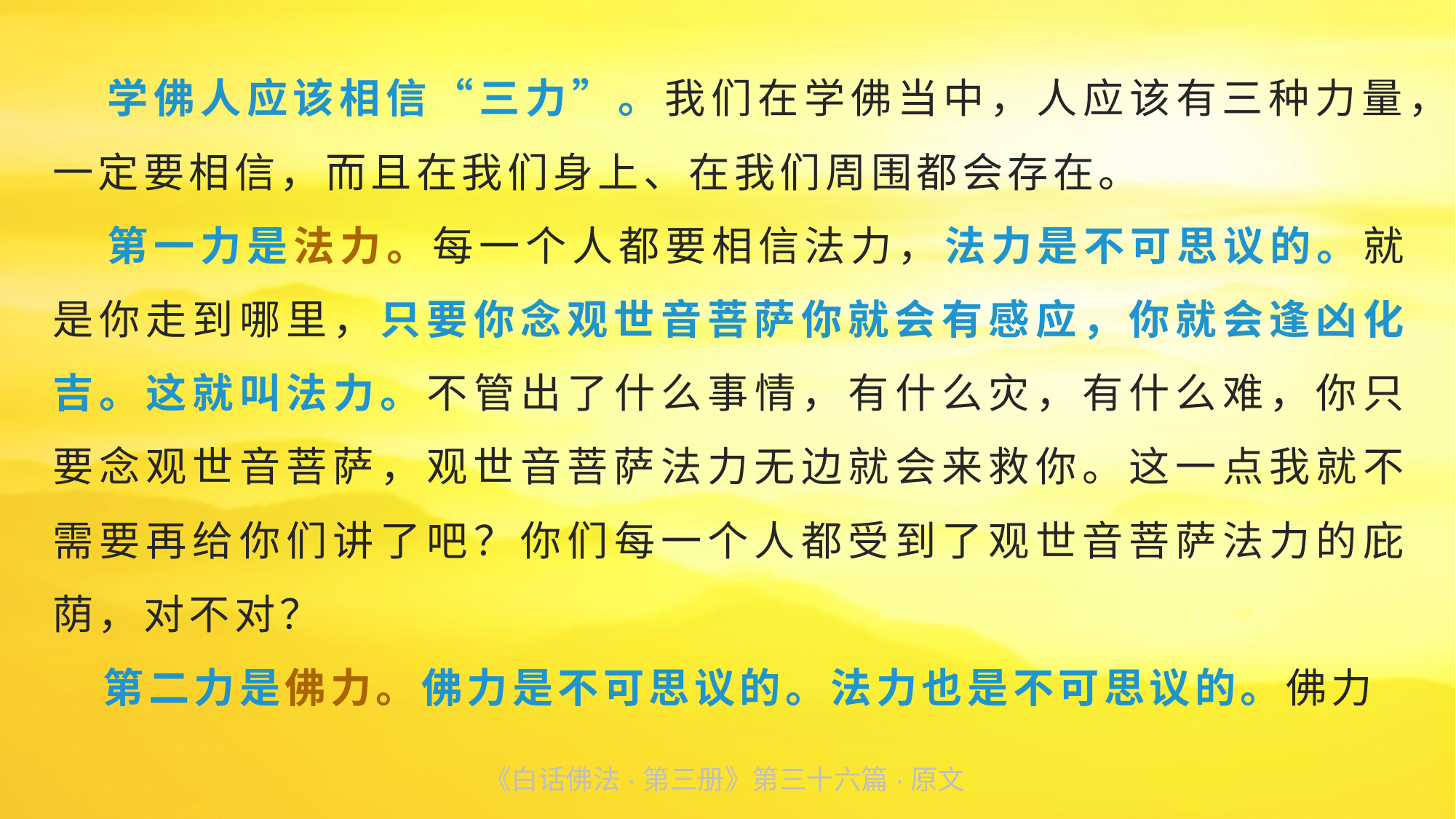

学佛人应该相信“三力”。我们在学佛当中，人应该有三种力量，一定要相信，而且在我们身上、在我们周围都会存在。
   第一力是法力。每一个人都要相信法力，法力是不可思议的。就是你走到哪里，只要你念观世音菩萨你就会有感应，你就会逢凶化吉。这就叫法力。不管出了什么事情，有什么灾，有什么难，你只要念观世音菩萨，观世音菩萨法力无边就会来救你。这一点我就不需要再给你们讲了吧？你们每一个人都受到了观世音菩萨法力的庇荫，对不对？
   第二力是佛力。佛力是不可思议的。法力也是不可思议的。佛力
《白话佛法·第三册》第三十六篇·原文